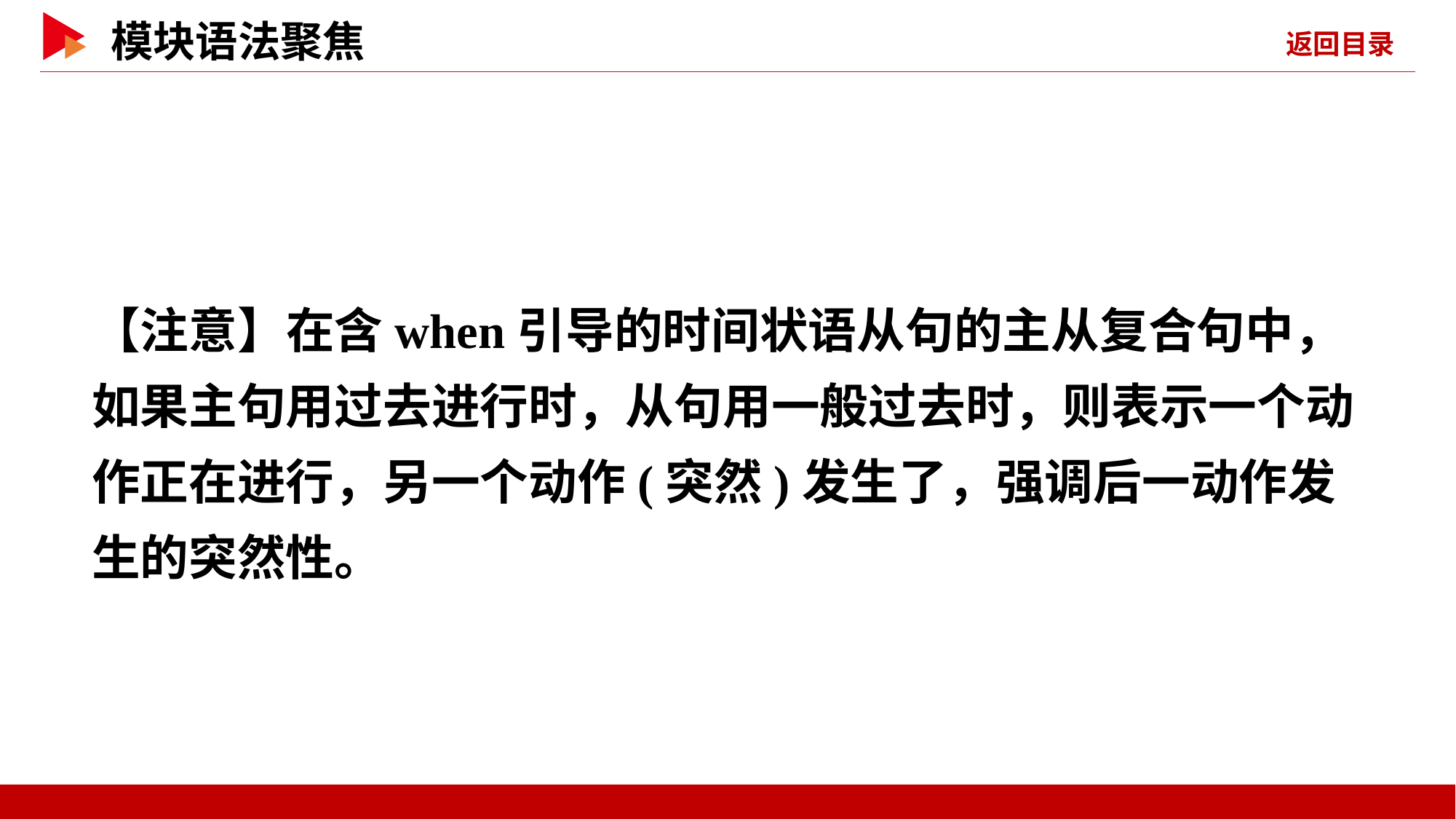

【注意】在含when引导的时间状语从句的主从复合句中，如果主句用过去进行时，从句用一般过去时，则表示一个动作正在进行，另一个动作(突然)发生了，强调后一动作发生的突然性。